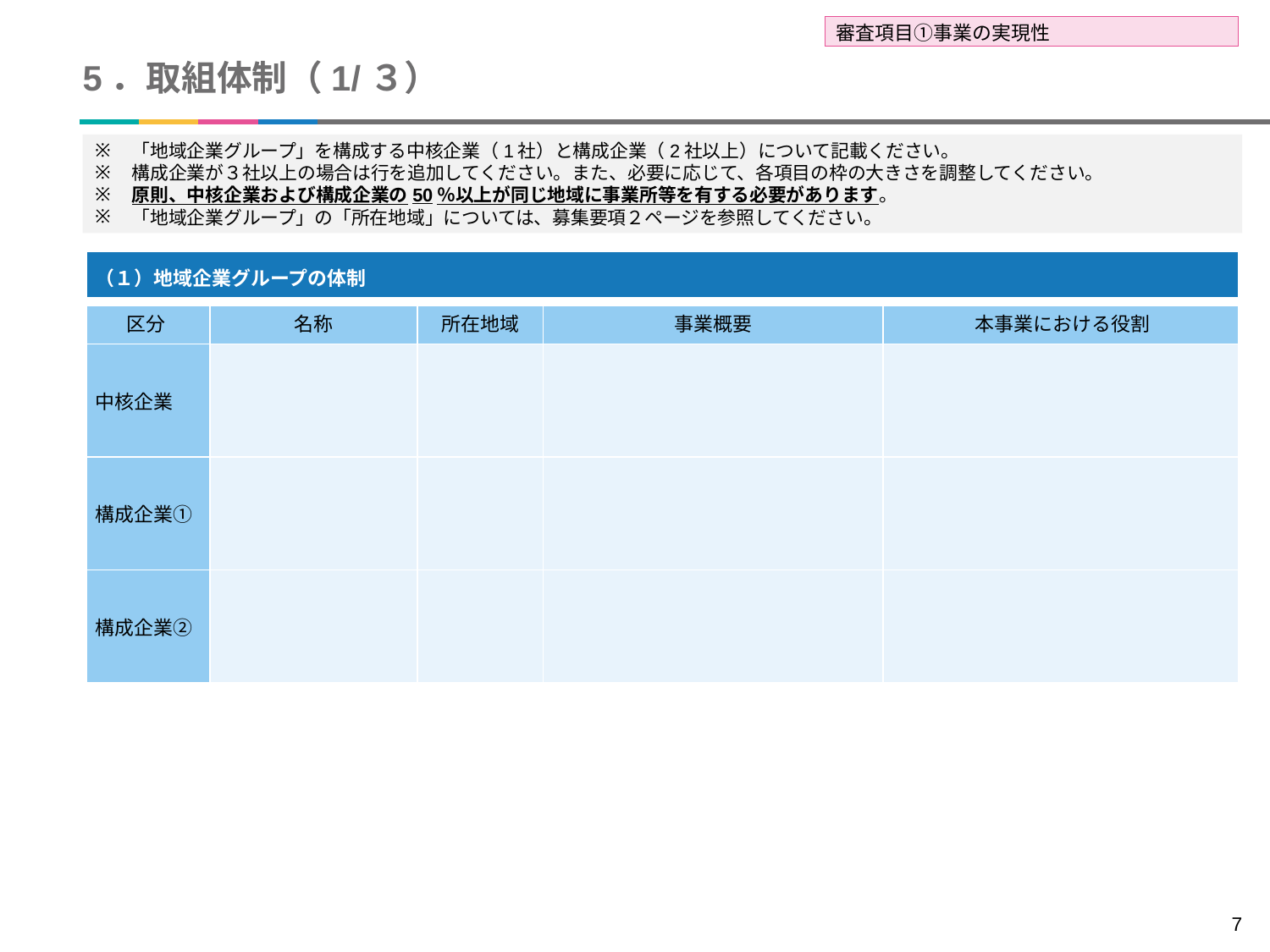

審査項目①事業の実現性
# 5．取組体制（1/３）
「地域企業グループ」を構成する中核企業（1社）と構成企業（2社以上）について記載ください。
構成企業が３社以上の場合は行を追加してください。また、必要に応じて、各項目の枠の大きさを調整してください。
原則、中核企業および構成企業の50％以上が同じ地域に事業所等を有する必要があります。
「地域企業グループ」の「所在地域」については、募集要項２ページを参照してください。
| （１）地域企業グループの体制 |  |  |  |  |
| --- | --- | --- | --- | --- |
| 区分 | 名称 | 所在地域 | 事業概要 | 本事業における役割 |
| 中核企業 |  |  |  |  |
| 構成企業① |  |  |  |  |
| 構成企業② |  |  |  |  |
7